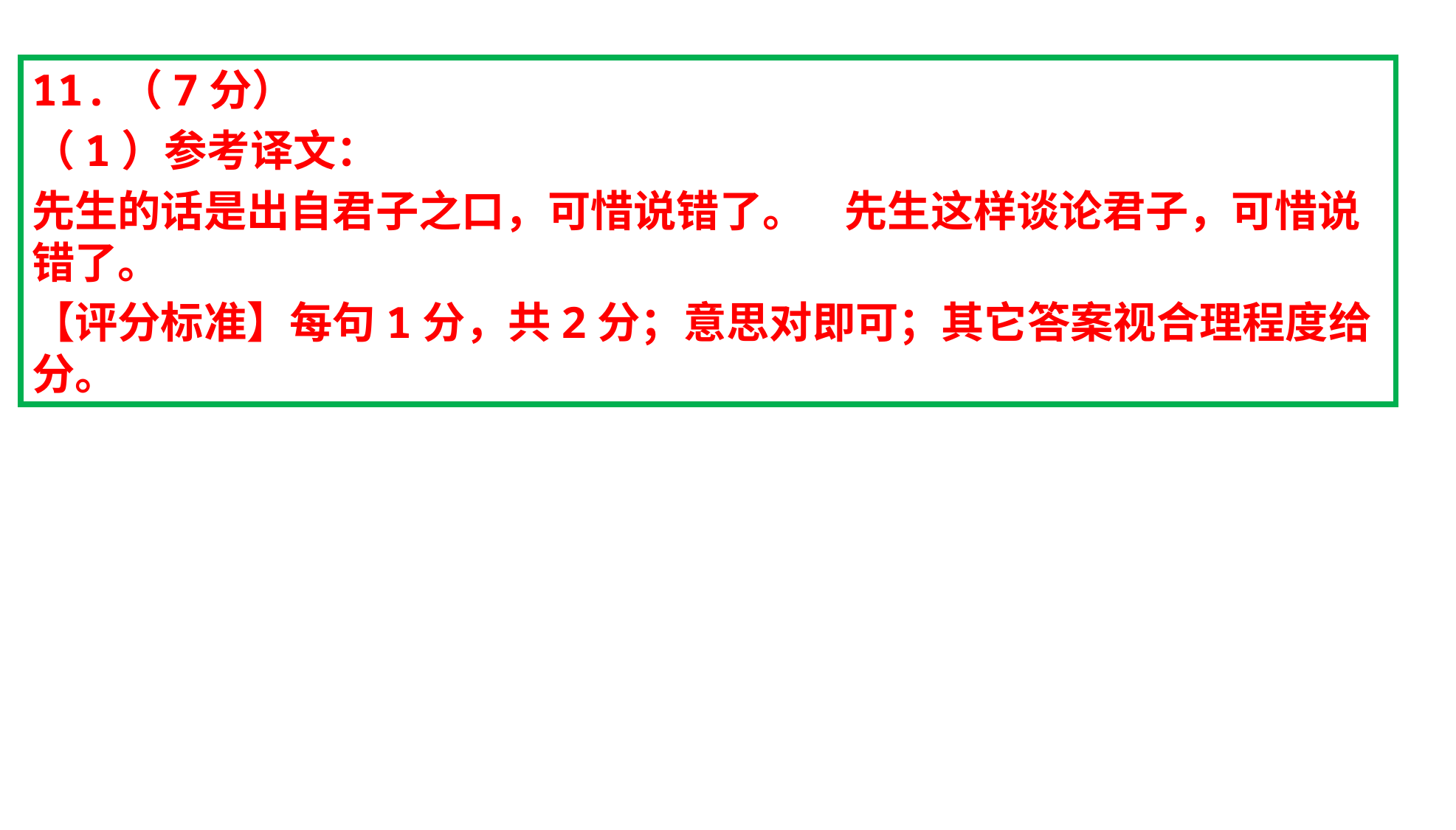

11.（7分）
（1）参考译文：
先生的话是出自君子之口，可惜说错了。    先生这样谈论君子，可惜说错了。
【评分标准】每句1分，共2分；意思对即可；其它答案视合理程度给分。